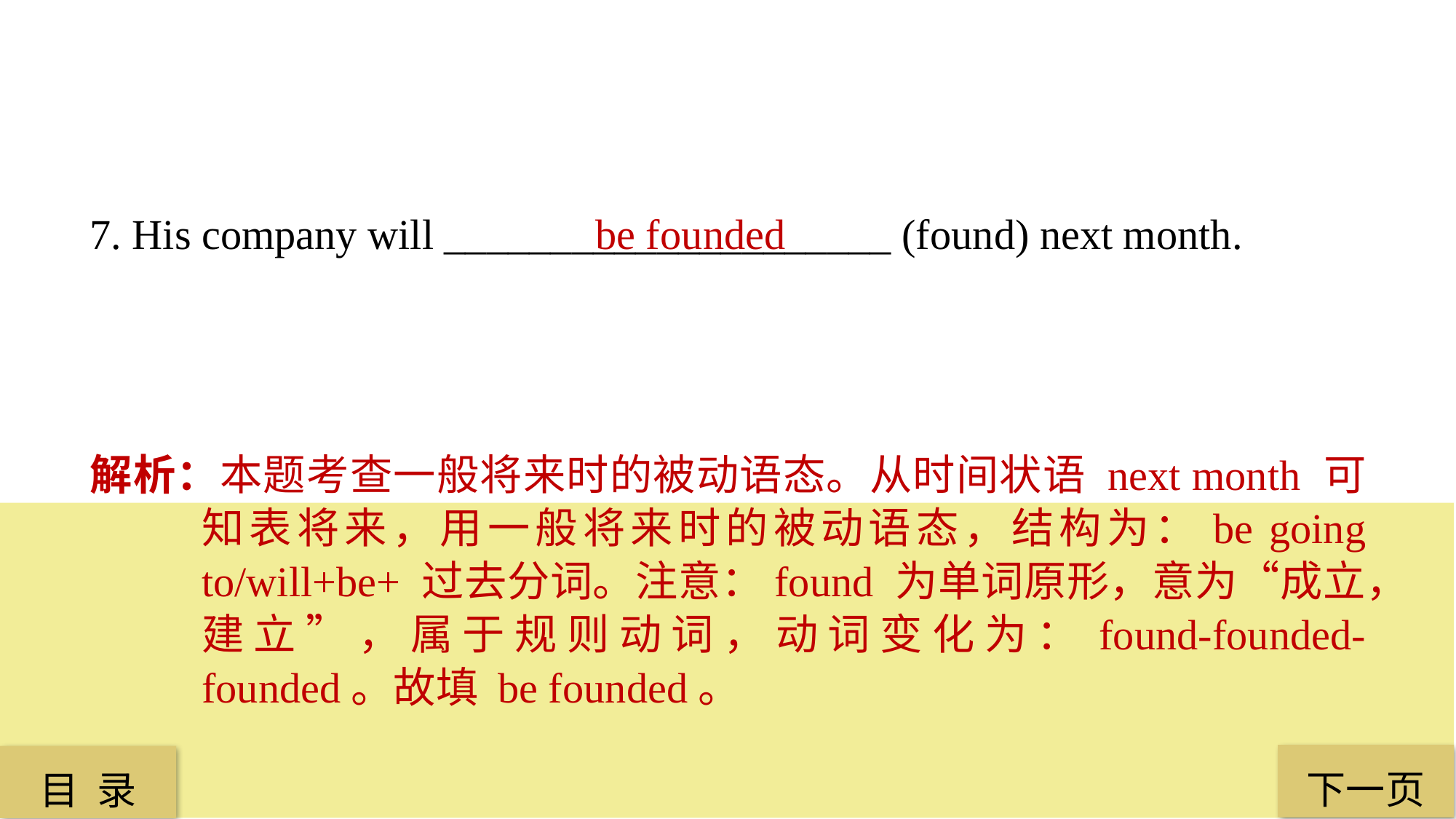

7. His company will _____________________ (found) next month.
be founded
解析：本题考查一般将来时的被动语态。从时间状语 next month 可知表将来，用一般将来时的被动语态，结构为：be going to/will+be+ 过去分词。注意：found 为单词原形，意为“成立，建立”，属于规则动词，动词变化为：found-founded-founded。故填 be founded。